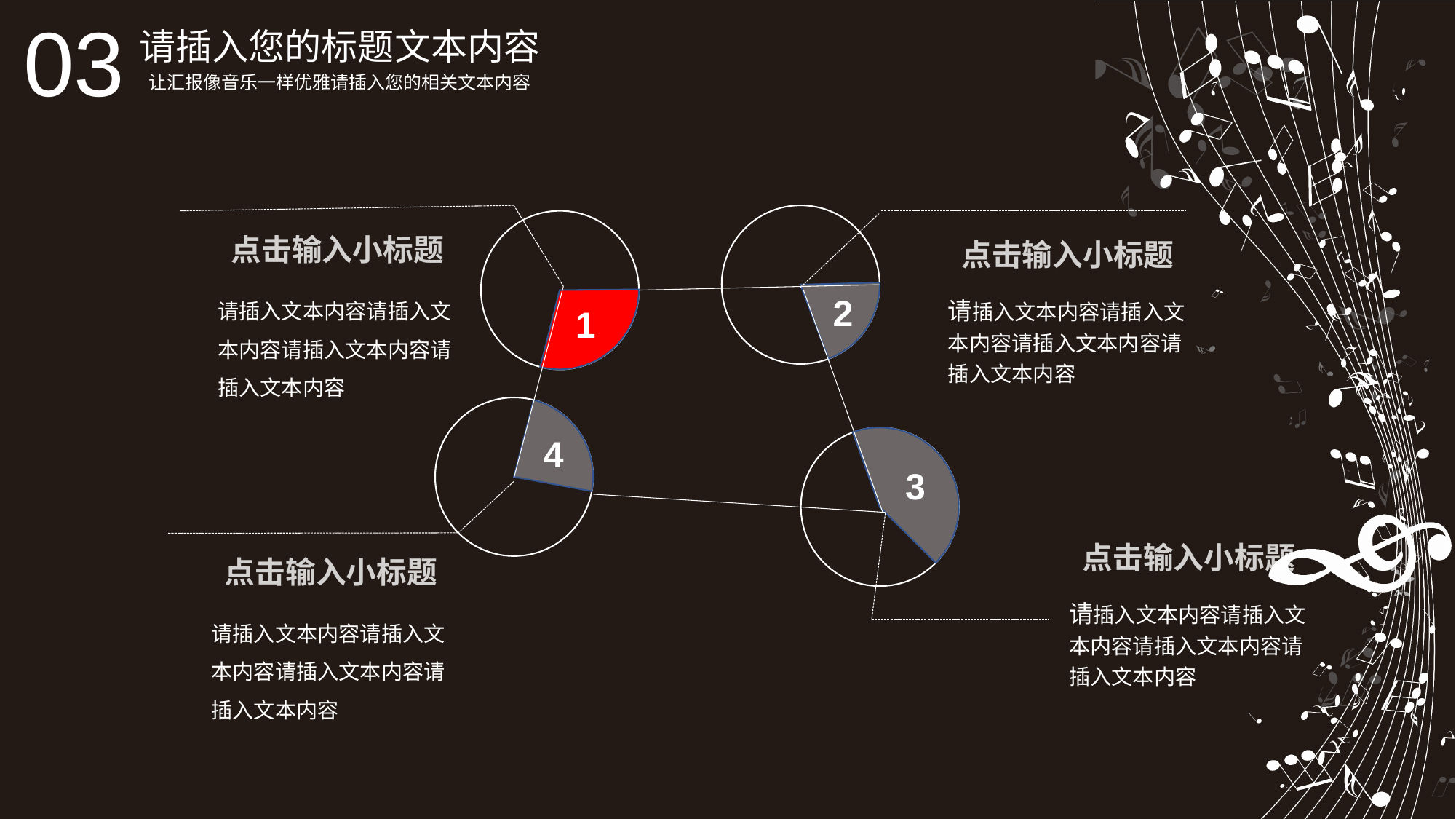

点击输入小标题
请插入文本内容请插入文本内容请插入文本内容请插入文本内容
点击输入小标题
请插入文本内容请插入文本内容请插入文本内容请插入文本内容
2
1

4

3
点击输入小标题
请插入文本内容请插入文本内容请插入文本内容请插入文本内容
点击输入小标题
请插入文本内容请插入文本内容请插入文本内容请插入文本内容